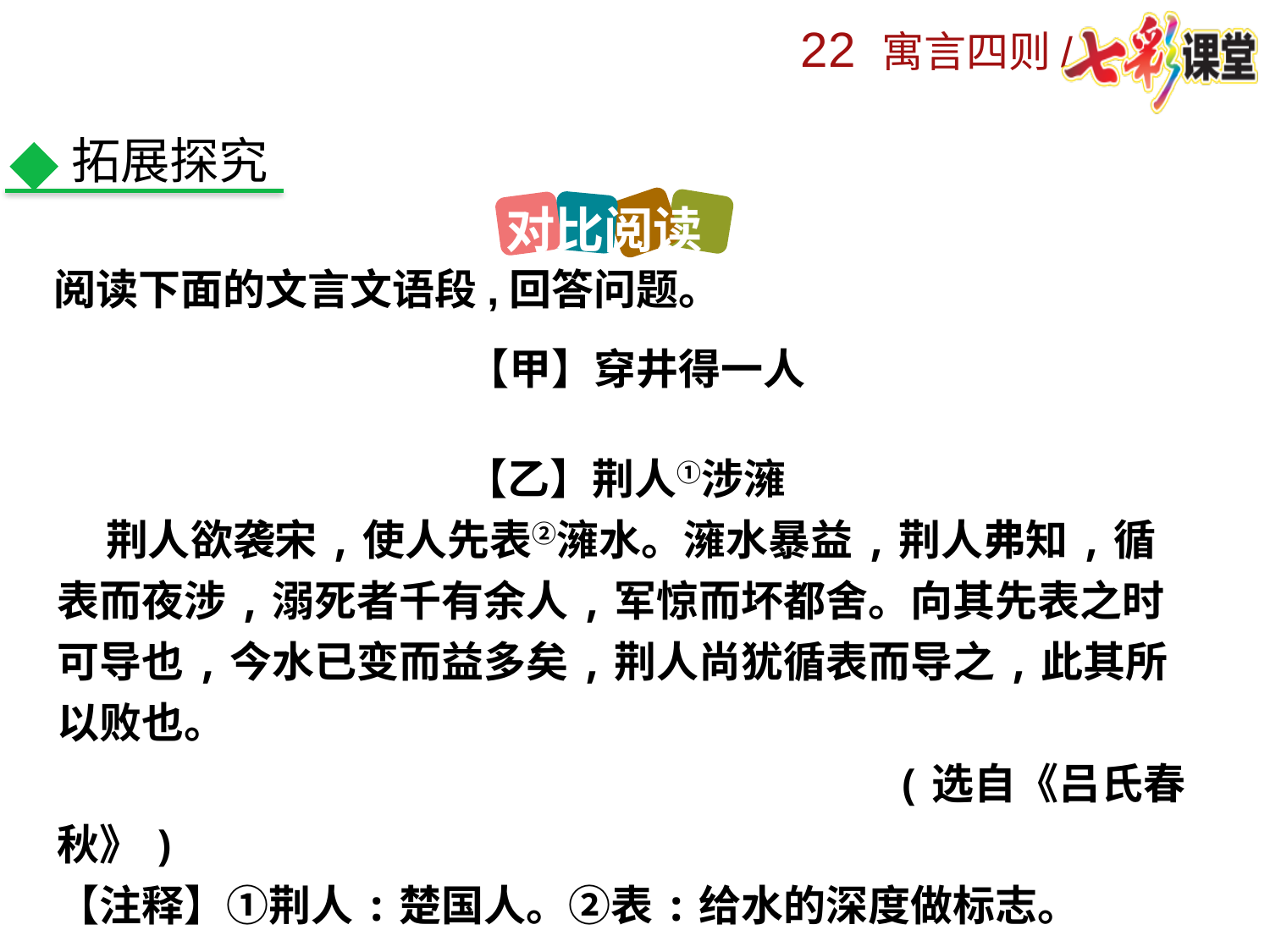

拓展探究

对比阅读

阅读下面的文言文语段,回答问题。
【甲】穿井得一人
【乙】荆人①涉澭
    荆人欲袭宋,使人先表②澭水。澭水暴益,荆人弗知,循表而夜涉,溺死者千有余人,军惊而坏都舍。向其先表之时可导也,今水已变而益多矣,荆人尚犹循表而导之,此其所以败也。
                                 (选自《吕氏春秋》)
【注释】①荆人:楚国人。②表:给水的深度做标志。